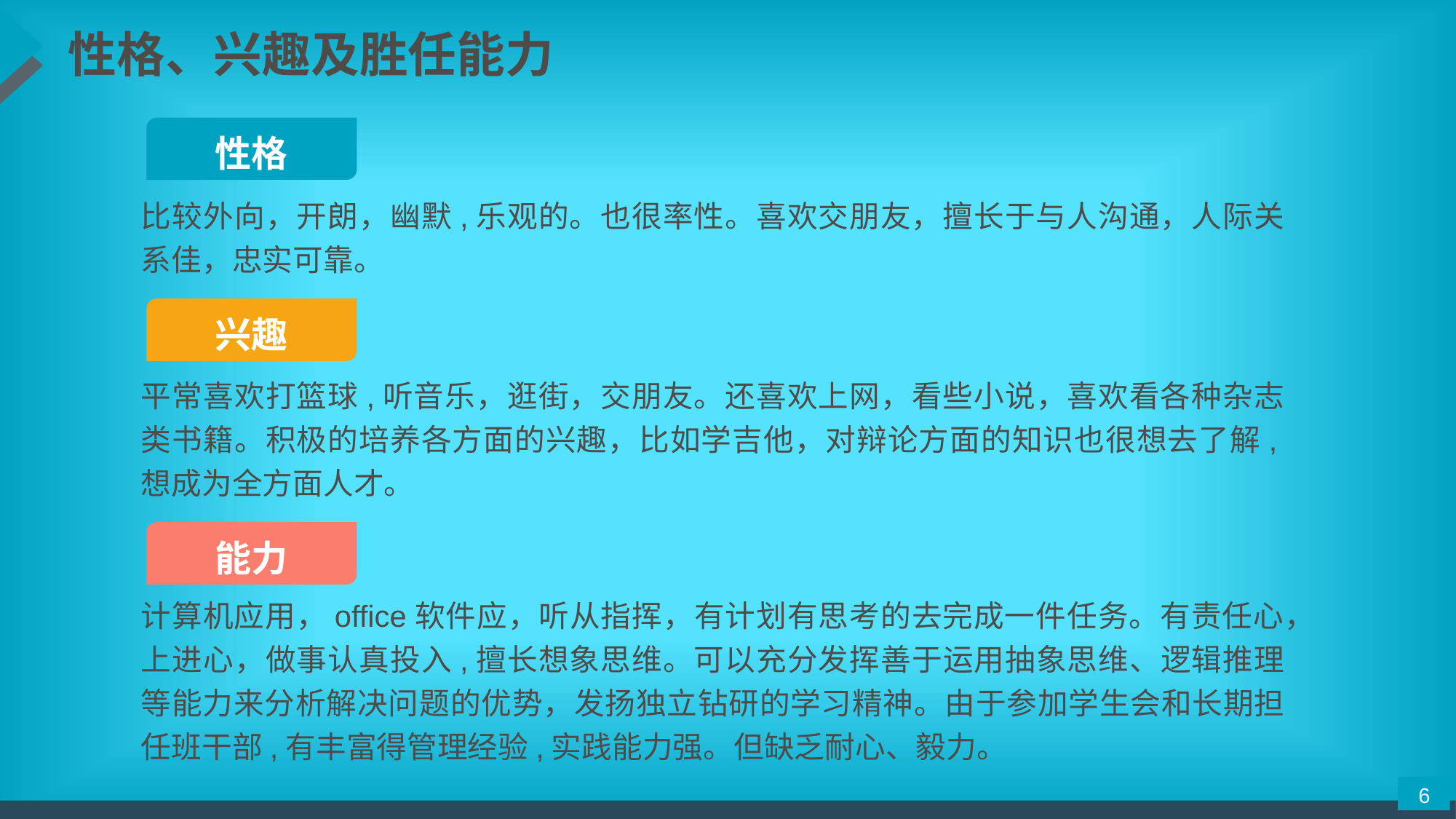

性格、兴趣及胜任能力

性格

比较外向，开朗，幽默,乐观的。也很率性。喜欢交朋友，擅长于与人沟通，人际关系佳，忠实可靠。
兴趣

平常喜欢打篮球,听音乐，逛街，交朋友。还喜欢上网，看些小说，喜欢看各种杂志类书籍。积极的培养各方面的兴趣，比如学吉他，对辩论方面的知识也很想去了解,想成为全方面人才。
能力

计算机应用，office软件应，听从指挥，有计划有思考的去完成一件任务。有责任心，上进心，做事认真投入,擅长想象思维。可以充分发挥善于运用抽象思维、逻辑推理等能力来分析解决问题的优势，发扬独立钻研的学习精神。由于参加学生会和长期担任班干部,有丰富得管理经验,实践能力强。但缺乏耐心、毅力。